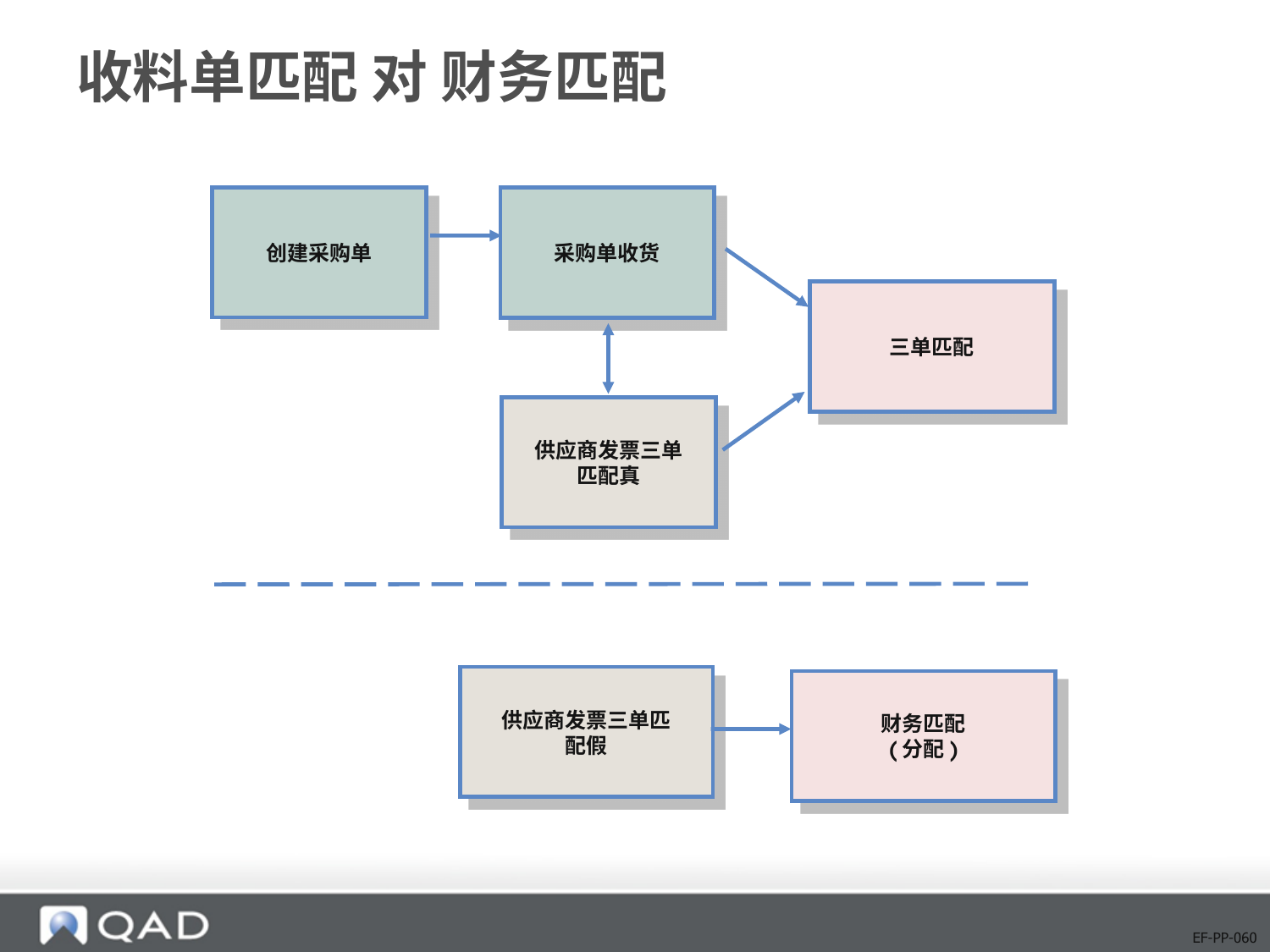

# 收料单匹配 对 财务匹配

创建采购单
采购单收货
供应商发票三单匹配真

三单匹配

供应商发票三单匹配假
财务匹配
(分配)

EF-PP-060